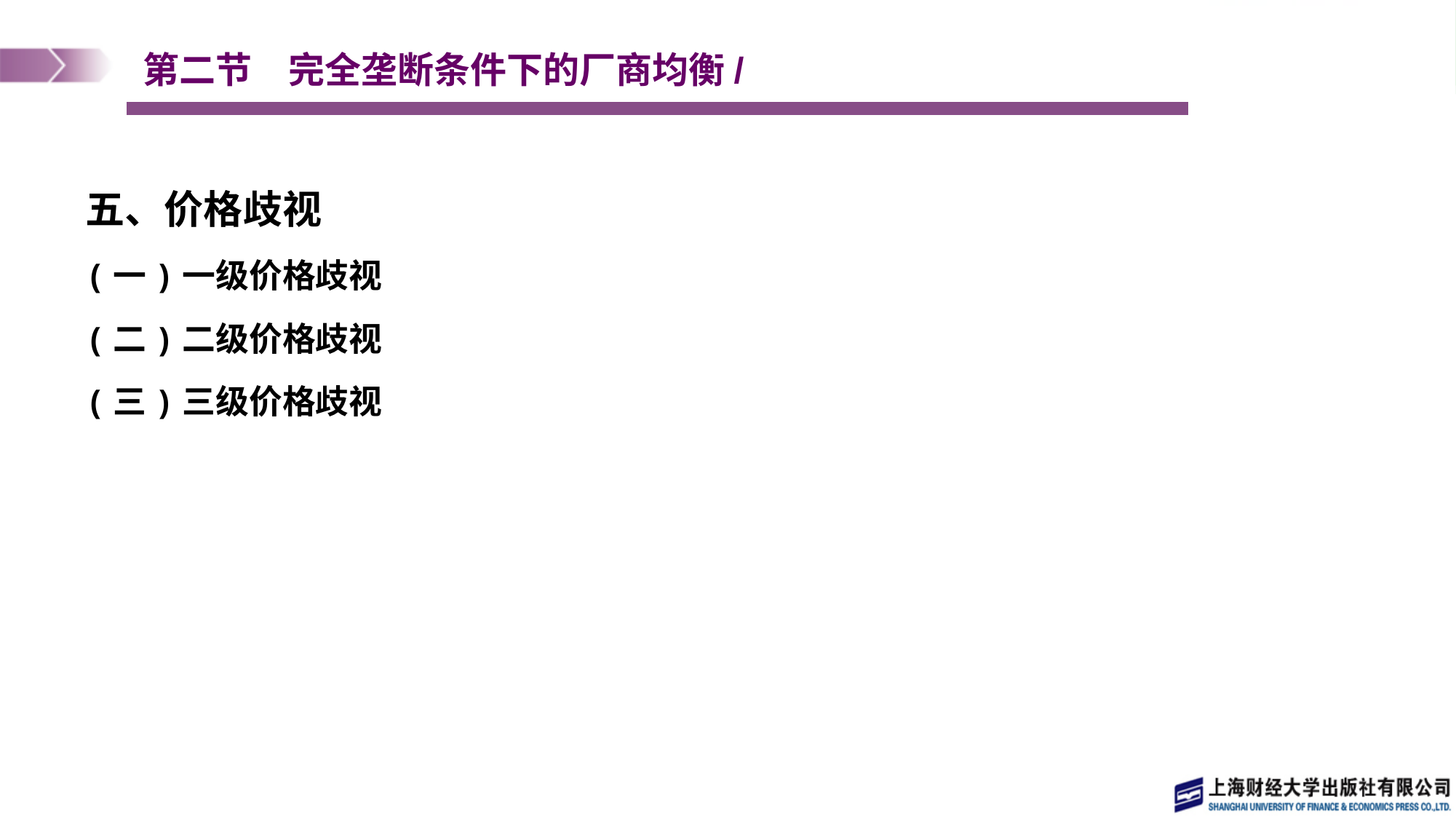

# 第二节　完全垄断条件下的厂商均衡/
五、价格歧视
(一)一级价格歧视
(二)二级价格歧视
(三)三级价格歧视